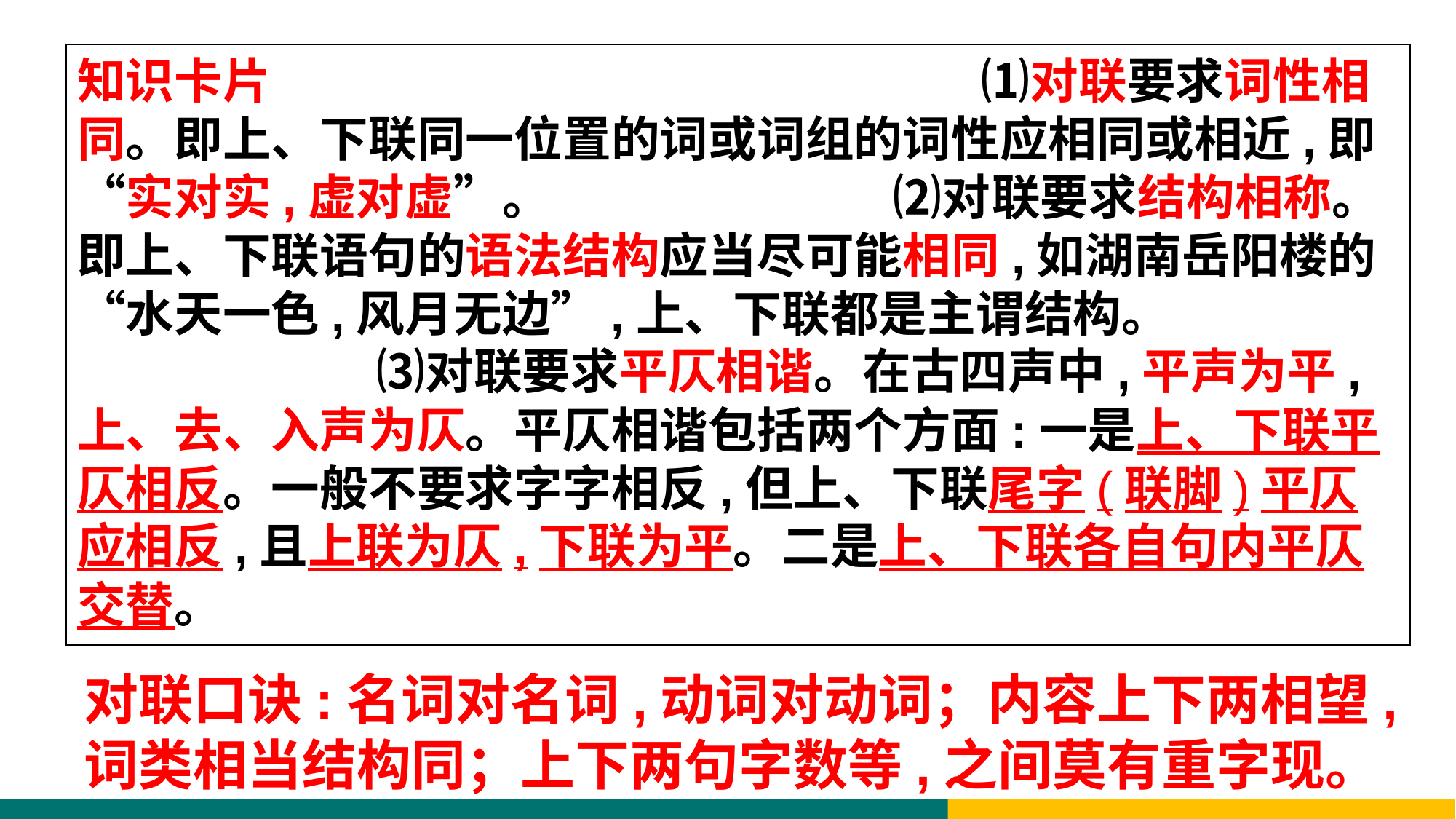

知识卡片                                                                ⑴对联要求词性相同。即上、下联同一位置的词或词组的词性应相同或相近,即“实对实,虚对虚”。                               ⑵对联要求结构相称。即上、下联语句的语法结构应当尽可能相同,如湖南岳阳楼的“水天一色,风月无边”,上、下联都是主谓结构。                                                ⑶对联要求平仄相谐。在古四声中,平声为平,上、去、入声为仄。平仄相谐包括两个方面:一是上、下联平仄相反。一般不要求字字相反,但上、下联尾字(联脚)平仄应相反,且上联为仄,下联为平。二是上、下联各自句内平仄交替。
对联口诀:名词对名词,动词对动词；内容上下两相望,词类相当结构同；上下两句字数等,之间莫有重字现。